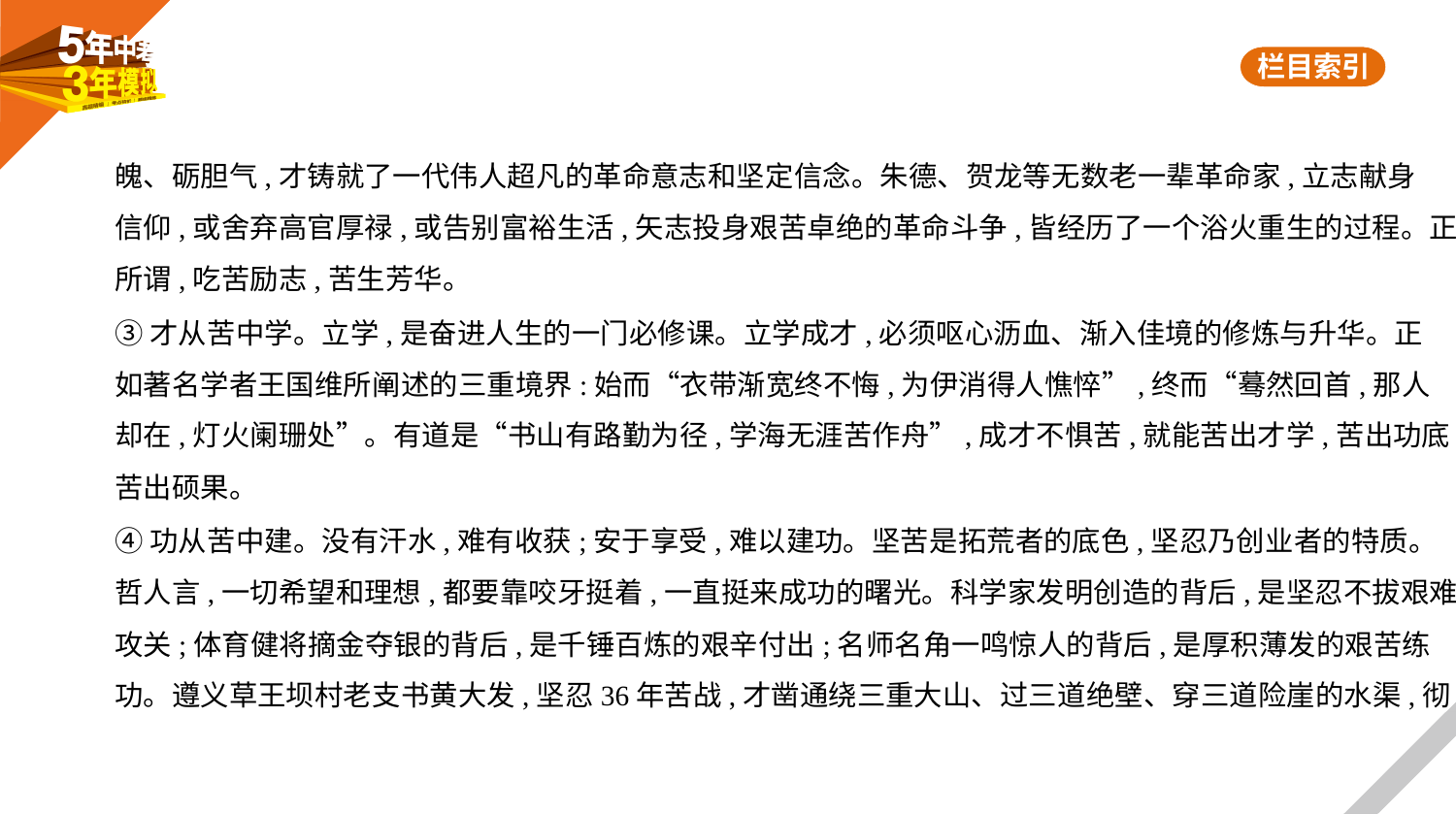

魄、砺胆气,才铸就了一代伟人超凡的革命意志和坚定信念。朱德、贺龙等无数老一辈革命家,立志献身
信仰,或舍弃高官厚禄,或告别富裕生活,矢志投身艰苦卓绝的革命斗争,皆经历了一个浴火重生的过程。正
所谓,吃苦励志,苦生芳华。
③才从苦中学。立学,是奋进人生的一门必修课。立学成才,必须呕心沥血、渐入佳境的修炼与升华。正
如著名学者王国维所阐述的三重境界:始而“衣带渐宽终不悔,为伊消得人憔悴”,终而“蓦然回首,那人
却在,灯火阑珊处”。有道是“书山有路勤为径,学海无涯苦作舟”,成才不惧苦,就能苦出才学,苦出功底,
苦出硕果。
④功从苦中建。没有汗水,难有收获;安于享受,难以建功。坚苦是拓荒者的底色,坚忍乃创业者的特质。
哲人言,一切希望和理想,都要靠咬牙挺着,一直挺来成功的曙光。科学家发明创造的背后,是坚忍不拔艰难
攻关;体育健将摘金夺银的背后,是千锤百炼的艰辛付出;名师名角一鸣惊人的背后,是厚积薄发的艰苦练
功。遵义草王坝村老支书黄大发,坚忍36年苦战,才凿通绕三重大山、过三道绝壁、穿三道险崖的水渠,彻